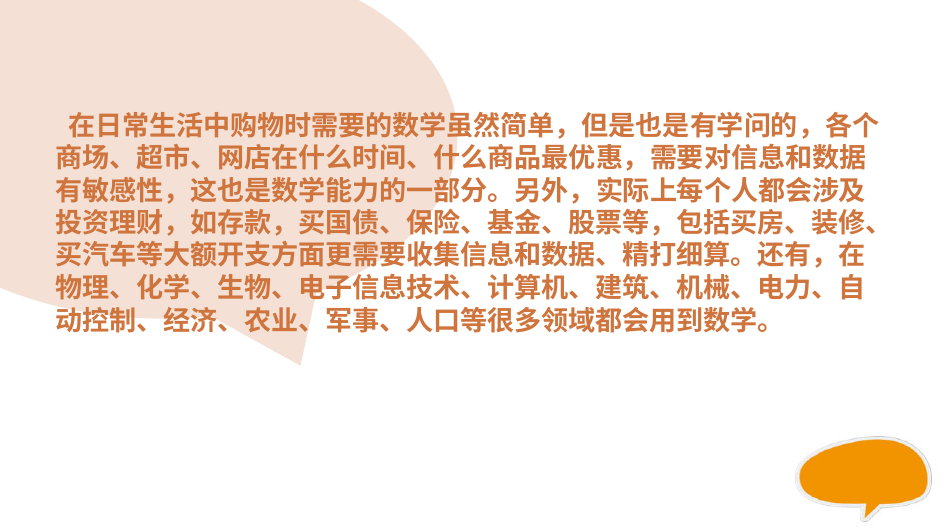

在日常生活中购物时需要的数学虽然简单，但是也是有学问的，各个商场、超市、网店在什么时间、什么商品最优惠，需要对信息和数据有敏感性，这也是数学能力的一部分。另外，实际上每个人都会涉及投资理财，如存款，买国债、保险、基金、股票等，包括买房、装修、买汽车等大额开支方面更需要收集信息和数据、精打细算。还有，在物理、化学、生物、电子信息技术、计算机、建筑、机械、电力、自动控制、经济、农业、军事、人口等很多领域都会用到数学。